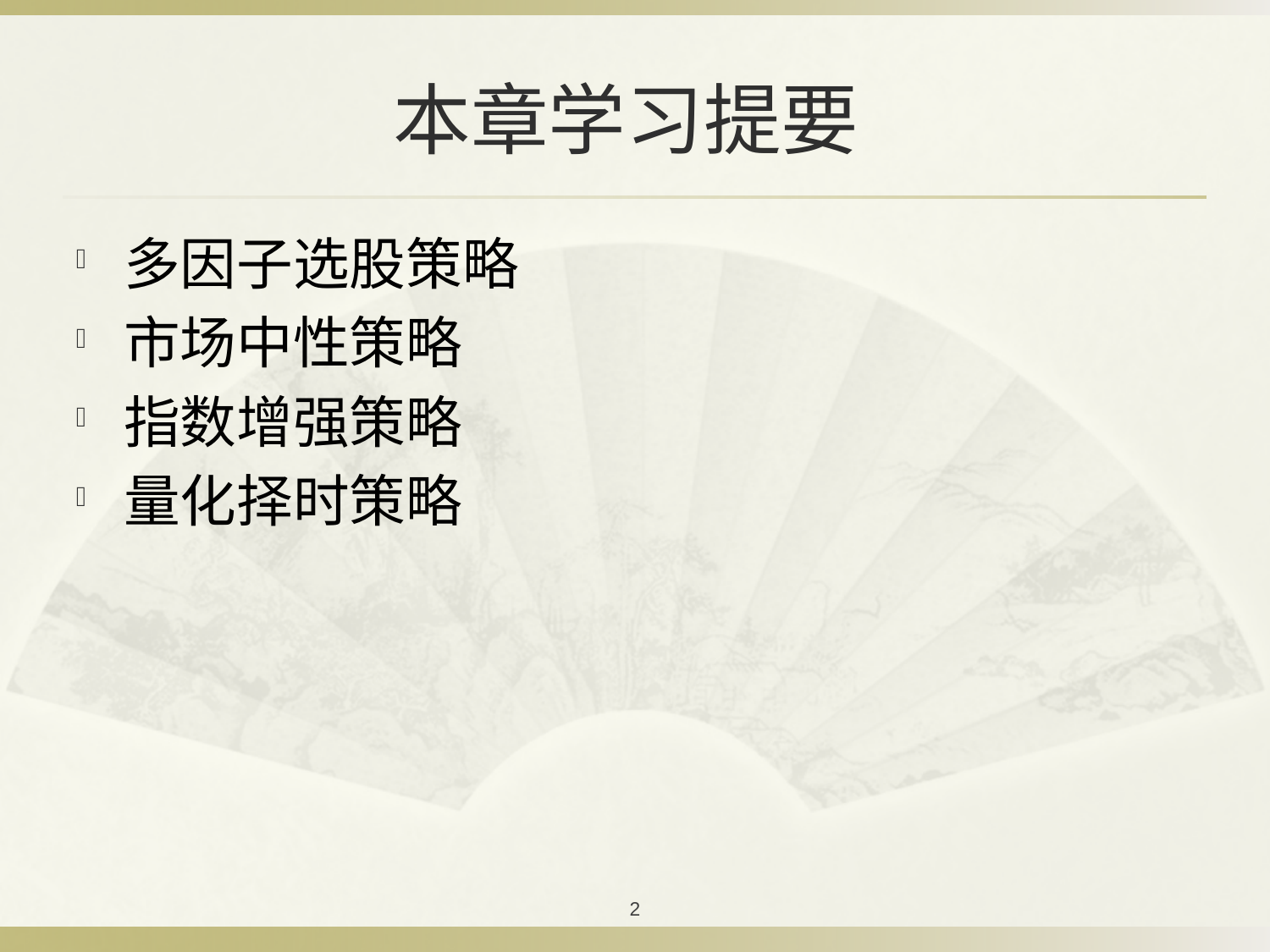

# 本章学习提要
多因子选股策略
市场中性策略
指数增强策略
量化择时策略
2